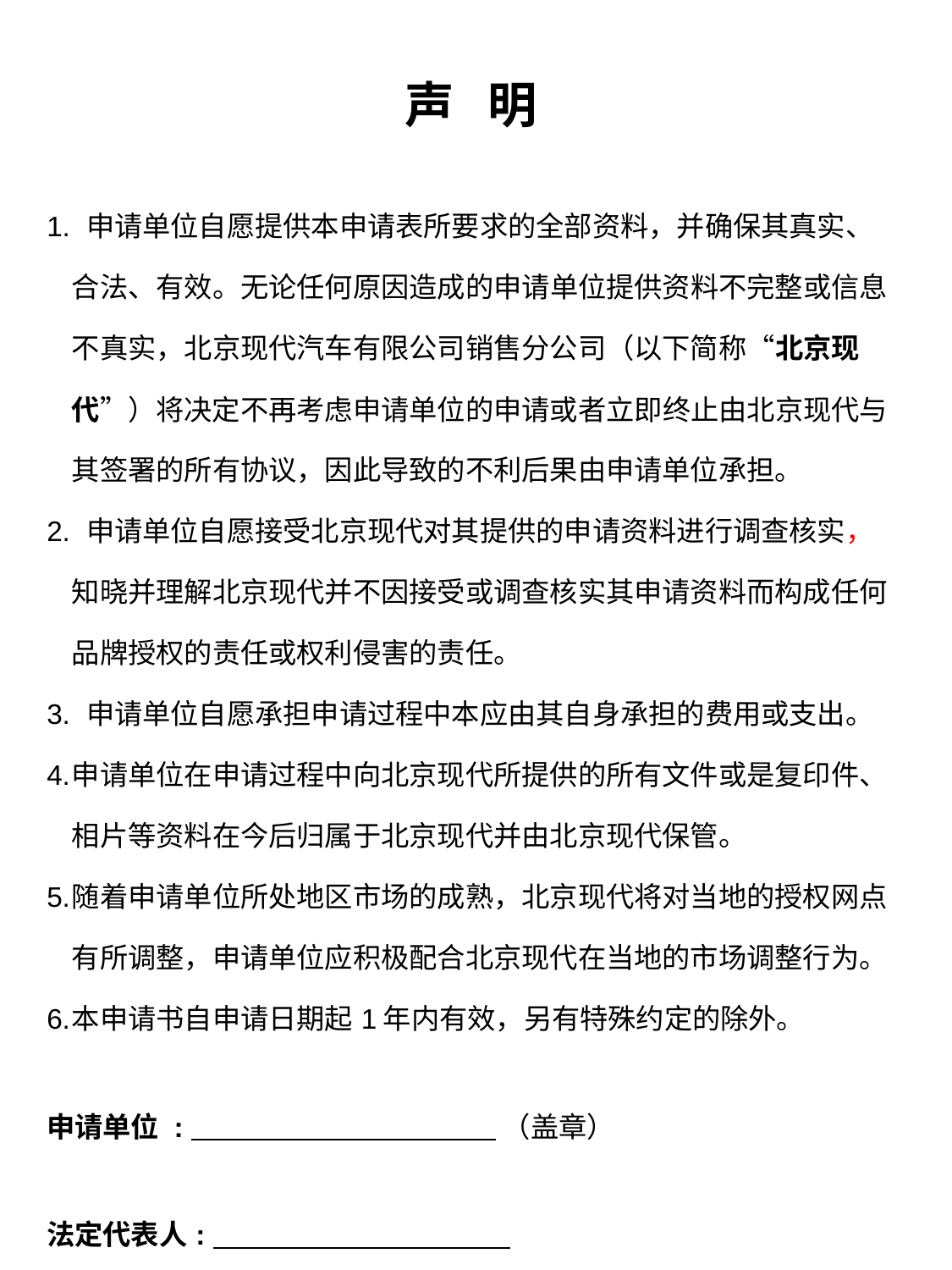

| 声 明 申请单位自愿提供本申请表所要求的全部资料，并确保其真实、合法、有效。无论任何原因造成的申请单位提供资料不完整或信息不真实，北京现代汽车有限公司销售分公司（以下简称“北京现代”）将决定不再考虑申请单位的申请或者立即终止由北京现代与其签署的所有协议，因此导致的不利后果由申请单位承担。 申请单位自愿接受北京现代对其提供的申请资料进行调查核实，知晓并理解北京现代并不因接受或调查核实其申请资料而构成任何品牌授权的责任或权利侵害的责任。 申请单位自愿承担申请过程中本应由其自身承担的费用或支出。 申请单位在申请过程中向北京现代所提供的所有文件或是复印件、相片等资料在今后归属于北京现代并由北京现代保管。 随着申请单位所处地区市场的成熟，北京现代将对当地的授权网点有所调整，申请单位应积极配合北京现代在当地的市场调整行为。 本申请书自申请日期起1年内有效，另有特殊约定的除外。 申请单位 : （盖章） 法定代表人: (盖 章　 申请日期 : ( |
| --- |